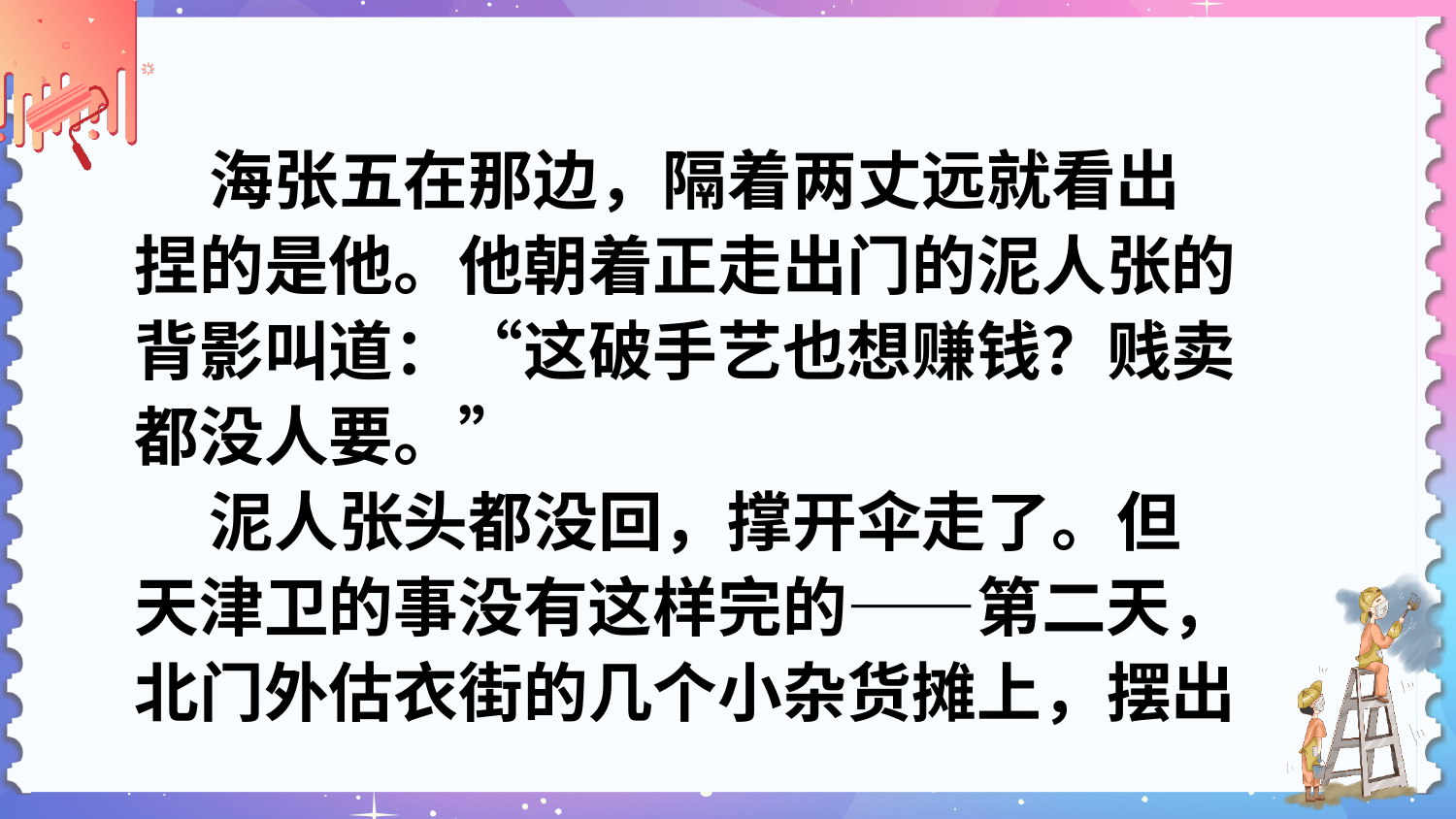

海张五在那边，隔着两丈远就看出捏的是他。他朝着正走出门的泥人张的背影叫道：“这破手艺也想赚钱？贱卖都没人要。”
    泥人张头都没回，撑开伞走了。但天津卫的事没有这样完的——第二天，北门外估衣街的几个小杂货摊上，摆出